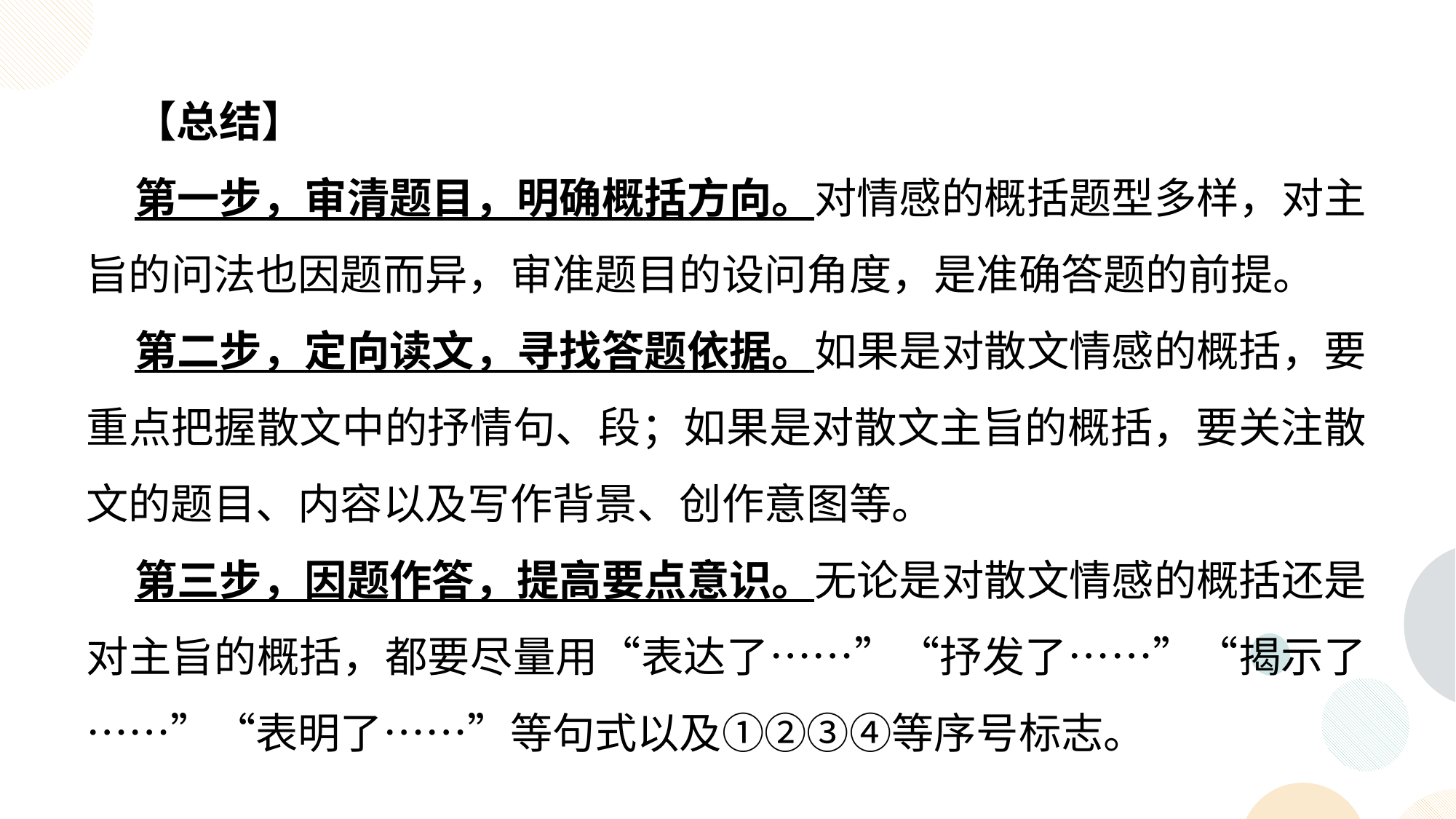

【总结】
    第一步，审清题目，明确概括方向。对情感的概括题型多样，对主旨的问法也因题而异，审准题目的设问角度，是准确答题的前提。
    第二步，定向读文，寻找答题依据。如果是对散文情感的概括，要重点把握散文中的抒情句、段；如果是对散文主旨的概括，要关注散文的题目、内容以及写作背景、创作意图等。
    第三步，因题作答，提高要点意识。无论是对散文情感的概括还是对主旨的概括，都要尽量用“表达了……”“抒发了……”“揭示了……”“表明了……”等句式以及①②③④等序号标志。